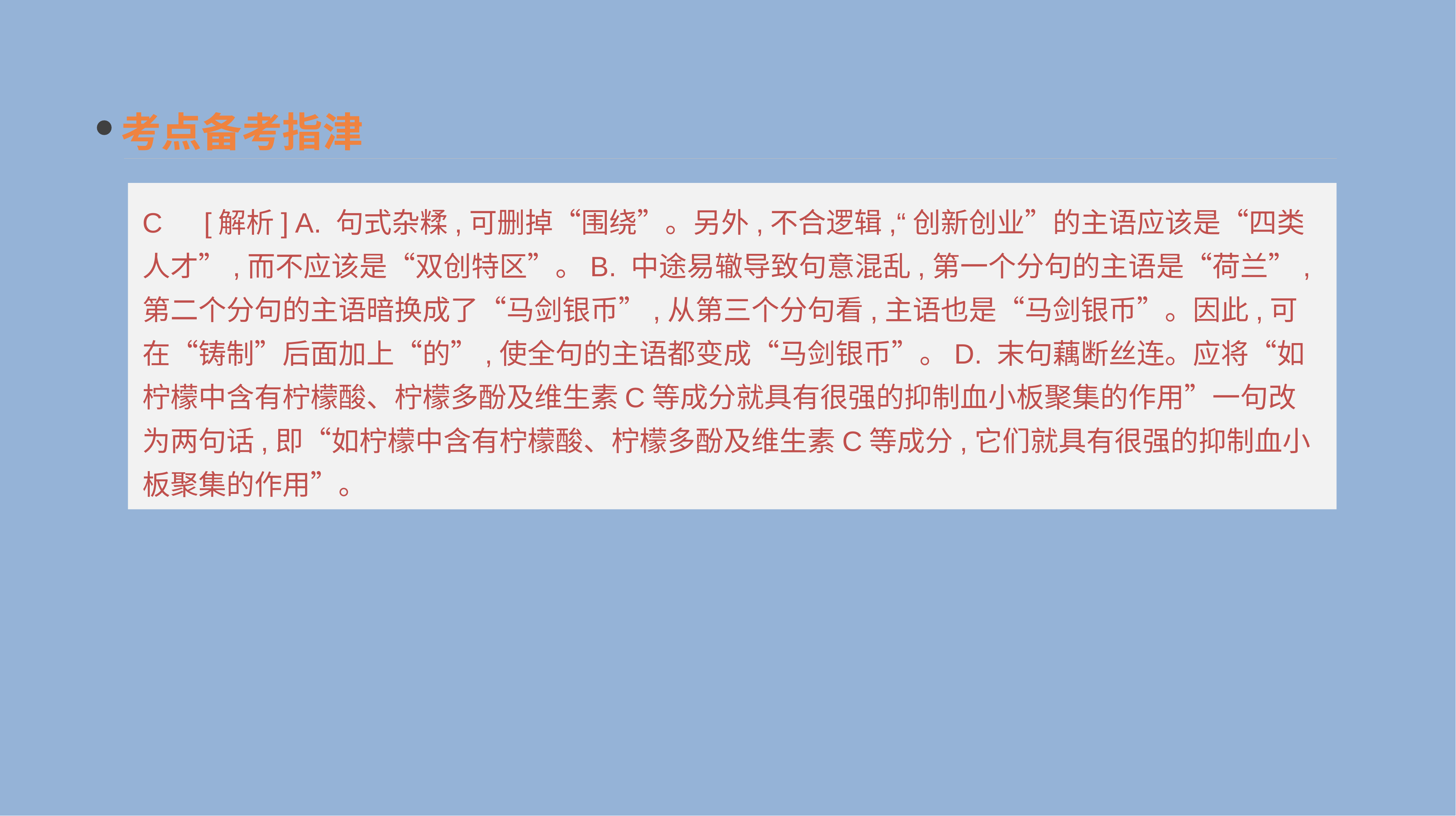

考点备考指津

C　[解析] A. 句式杂糅,可删掉“围绕”。另外,不合逻辑,“创新创业”的主语应该是“四类人才”,而不应该是“双创特区”。B. 中途易辙导致句意混乱,第一个分句的主语是“荷兰”,第二个分句的主语暗换成了“马剑银币”,从第三个分句看,主语也是“马剑银币”。因此,可在“铸制”后面加上“的”,使全句的主语都变成“马剑银币”。D. 末句藕断丝连。应将“如柠檬中含有柠檬酸、柠檬多酚及维生素C等成分就具有很强的抑制血小板聚集的作用”一句改为两句话,即“如柠檬中含有柠檬酸、柠檬多酚及维生素C等成分,它们就具有很强的抑制血小板聚集的作用”。